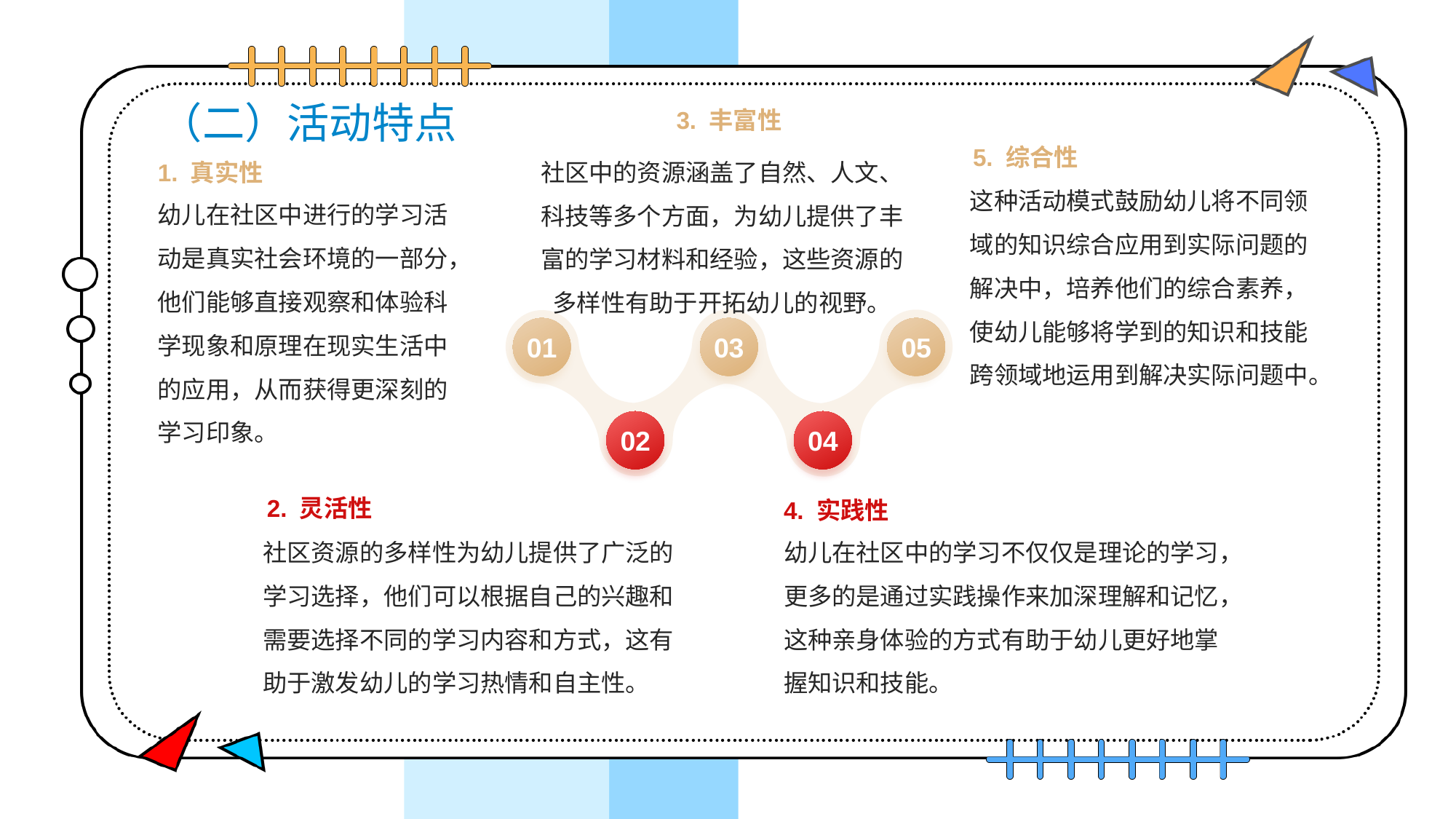

# （二）活动特点
3. 丰富性
社区中的资源涵盖了自然、人文、科技等多个方面，为幼儿提供了丰富的学习材料和经验，这些资源的多样性有助于开拓幼儿的视野。
5. 综合性
1. 真实性
这种活动模式鼓励幼儿将不同领域的知识综合应用到实际问题的解决中，培养他们的综合素养，使幼儿能够将学到的知识和技能跨领域地运用到解决实际问题中。
幼儿在社区中进行的学习活动是真实社会环境的一部分，他们能够直接观察和体验科学现象和原理在现实生活中的应用，从而获得更深刻的学习印象。

01
03
05
02
04
2. 灵活性
4. 实践性
社区资源的多样性为幼儿提供了广泛的学习选择，他们可以根据自己的兴趣和需要选择不同的学习内容和方式，这有助于激发幼儿的学习热情和自主性。
幼儿在社区中的学习不仅仅是理论的学习，更多的是通过实践操作来加深理解和记忆，这种亲身体验的方式有助于幼儿更好地掌握知识和技能。